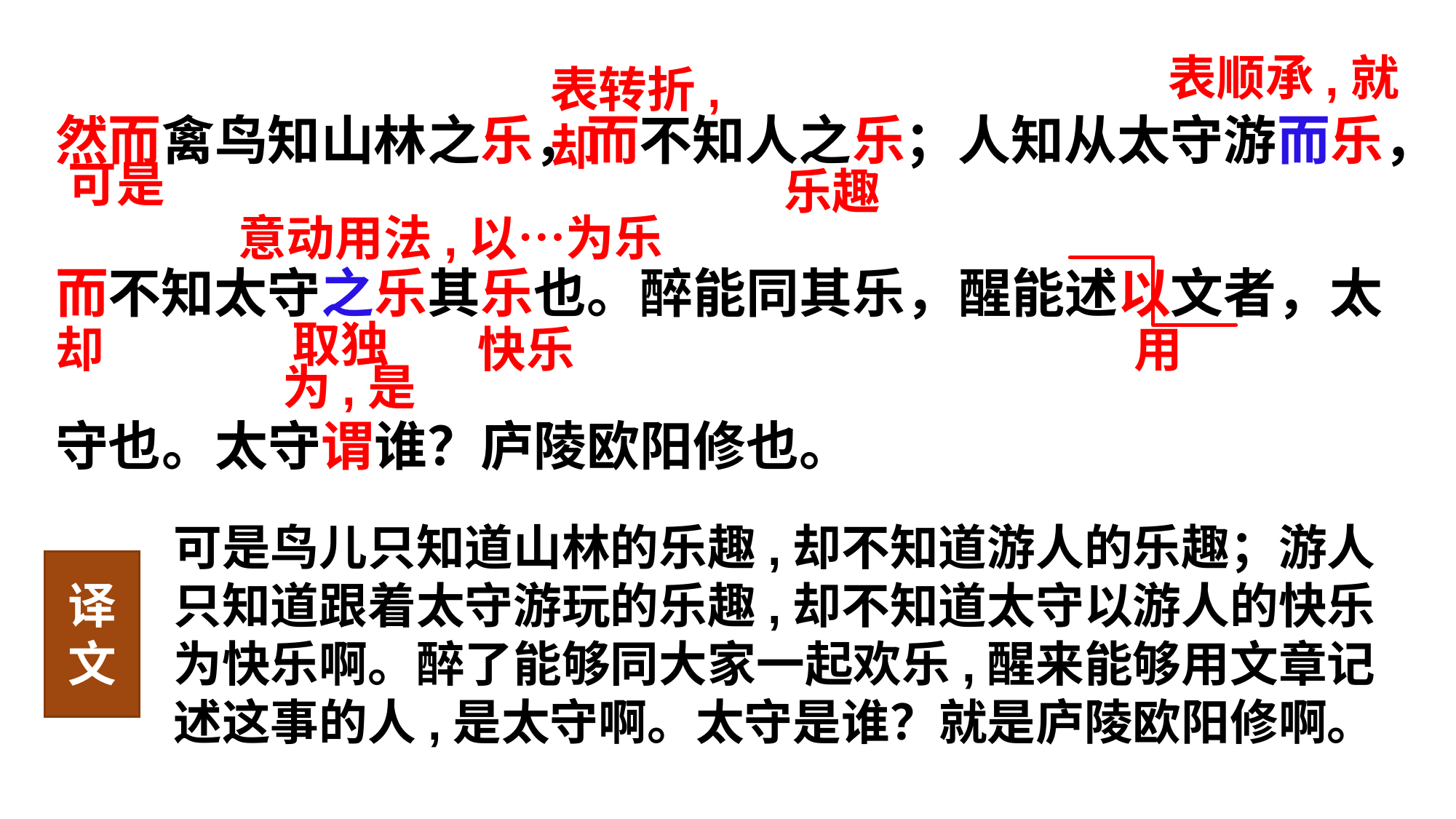

表顺承,就
表转折,却
然而禽鸟知山林之乐，而不知人之乐；人知从太守游而乐，

而不知太守之乐其乐也。醉能同其乐，醒能述以文者，太

守也。太守谓谁？庐陵欧阳修也。
可是
乐趣
意动用法,以…为乐
取独
却
快乐
用
为,是
可是鸟儿只知道山林的乐趣,却不知道游人的乐趣；游人只知道跟着太守游玩的乐趣,却不知道太守以游人的快乐为快乐啊。醉了能够同大家一起欢乐,醒来能够用文章记述这事的人,是太守啊。太守是谁？就是庐陵欧阳修啊。

译文